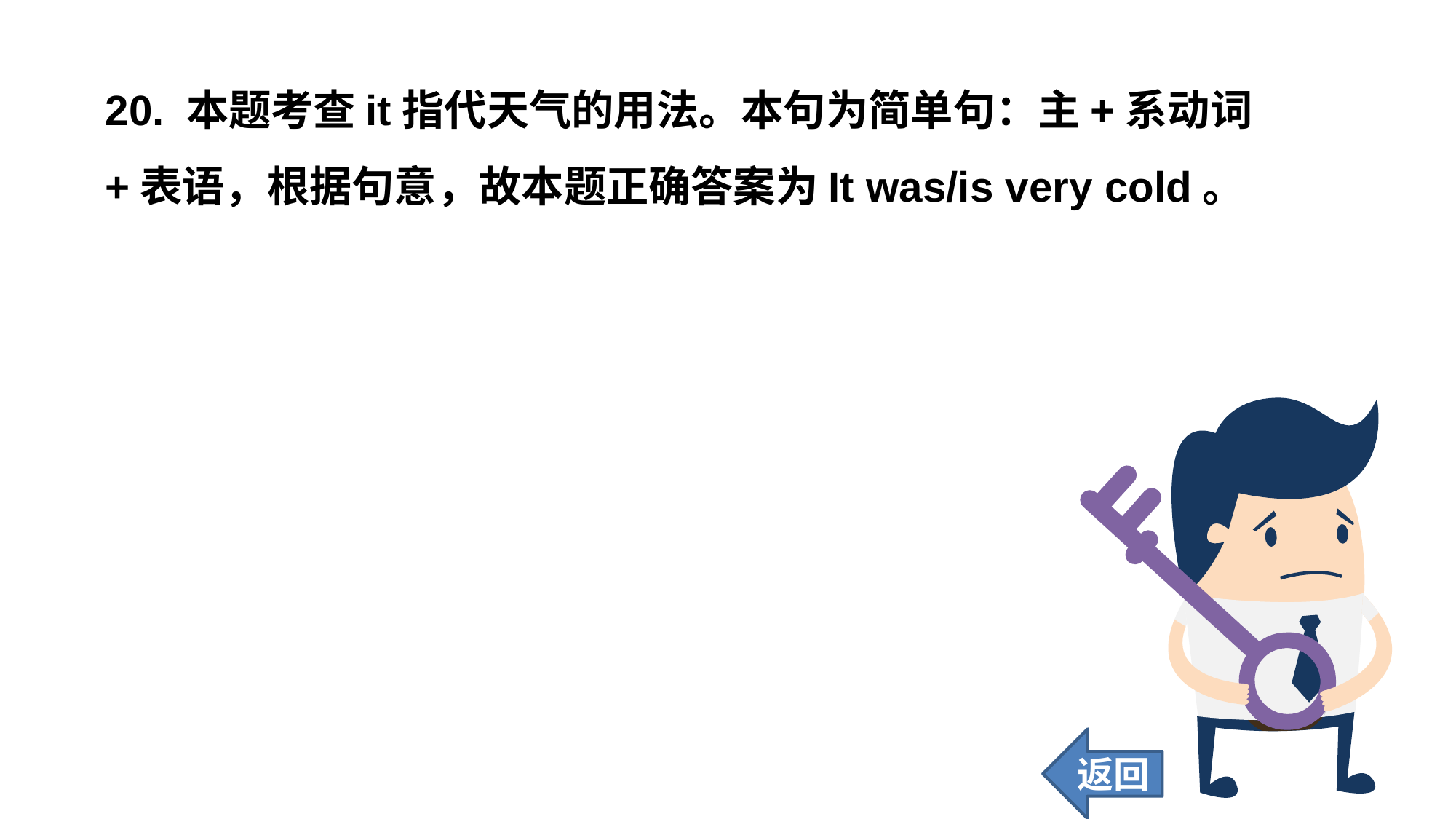

20. 本题考查it指代天气的用法。本句为简单句：主+系动词+表语，根据句意，故本题正确答案为It was/is very cold。

返回
164